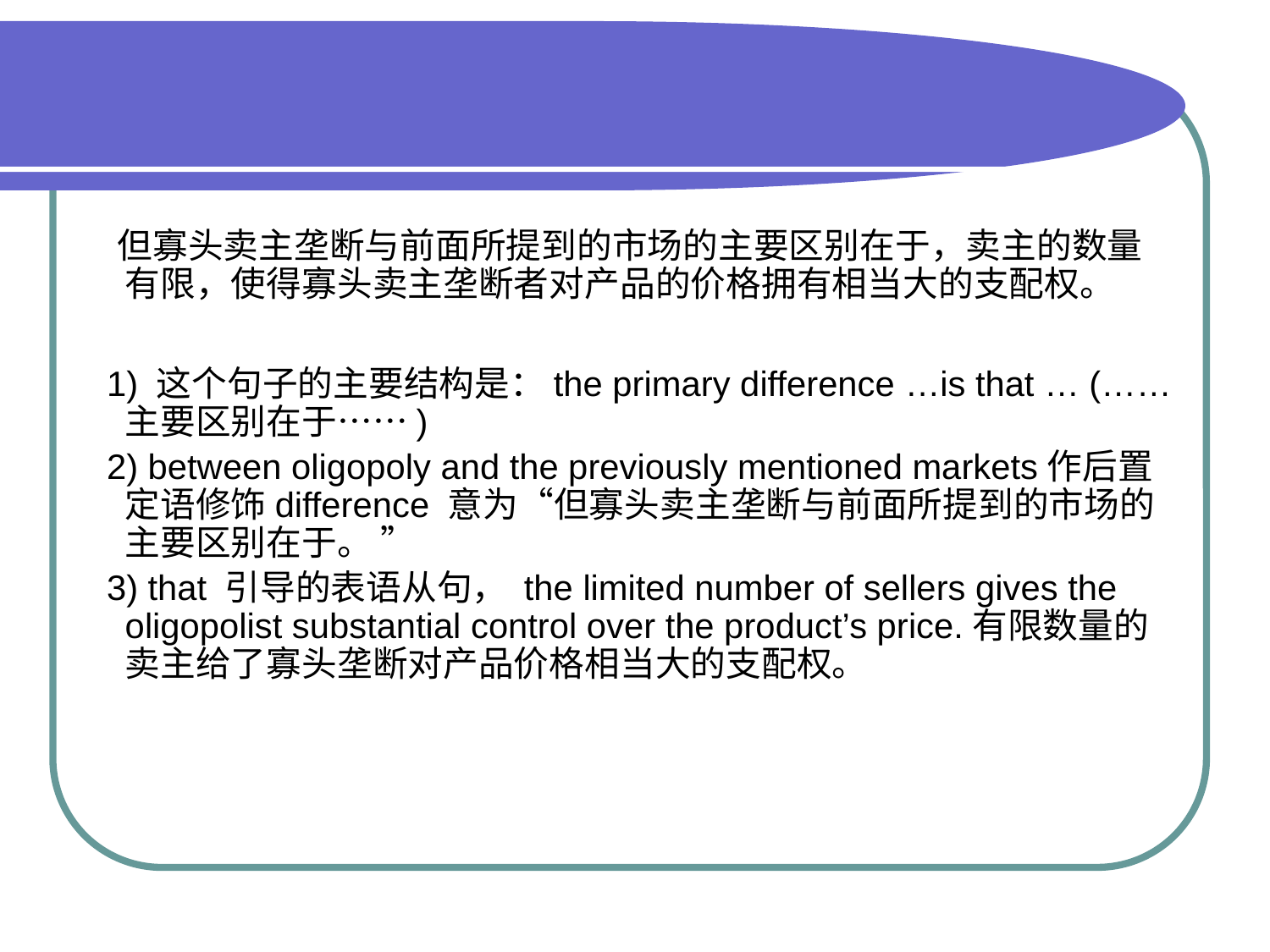

#
    但寡头卖主垄断与前面所提到的市场的主要区别在于，卖主的数量有限，使得寡头卖主垄断者对产品的价格拥有相当大的支配权。

   1) 这个句子的主要结构是：the primary difference …is that … (……主要区别在于……)
   2) between oligopoly and the previously mentioned markets作后置定语修饰difference 意为“但寡头卖主垄断与前面所提到的市场的主要区别在于。 ”
   3) that 引导的表语从句， the limited number of sellers gives the oligopolist substantial control over the product’s price.有限数量的卖主给了寡头垄断对产品价格相当大的支配权。